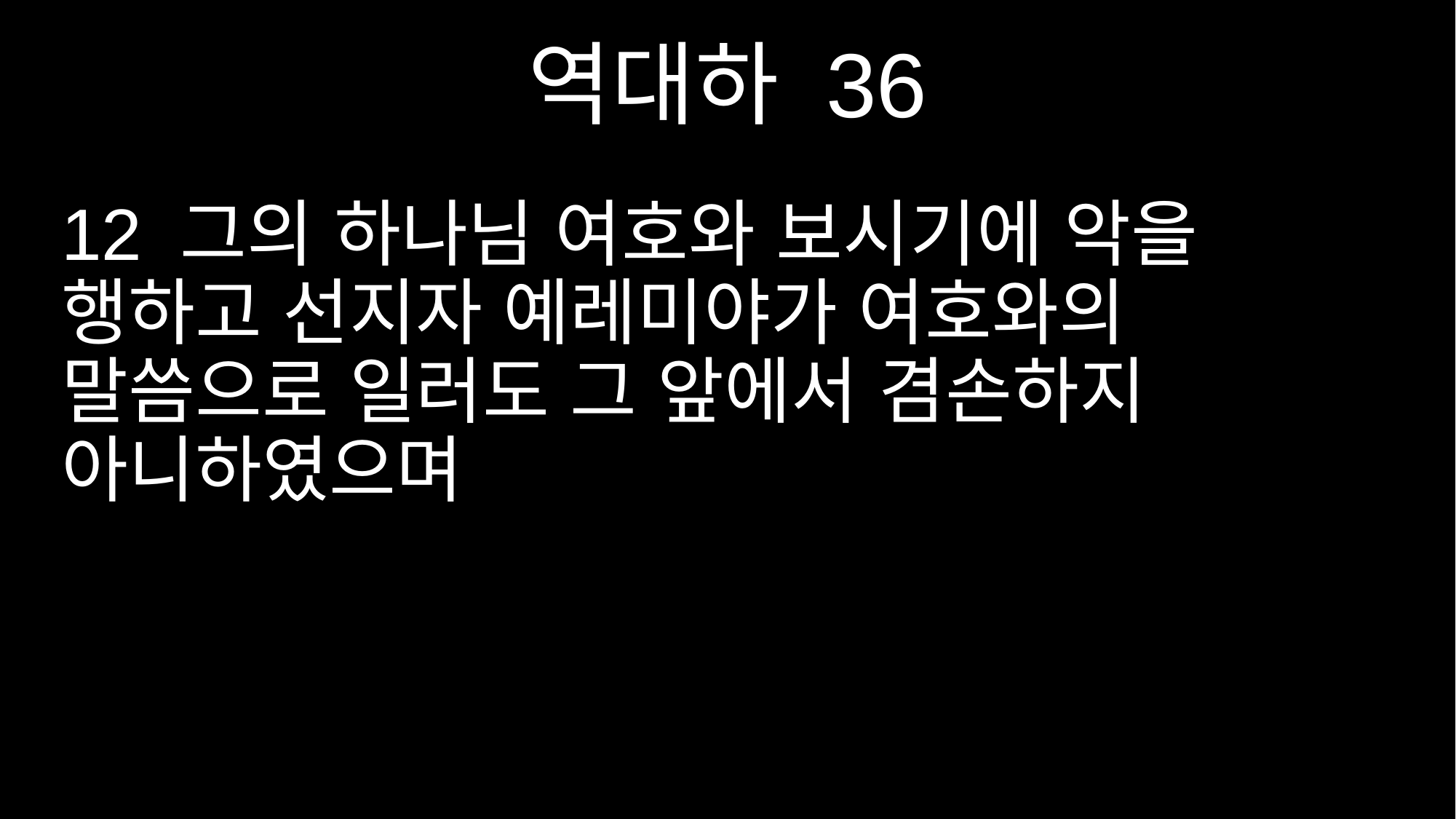

역대하 36
12 그의 하나님 여호와 보시기에 악을 행하고 선지자 예레미야가 여호와의 말씀으로 일러도 그 앞에서 겸손하지 아니하였으며